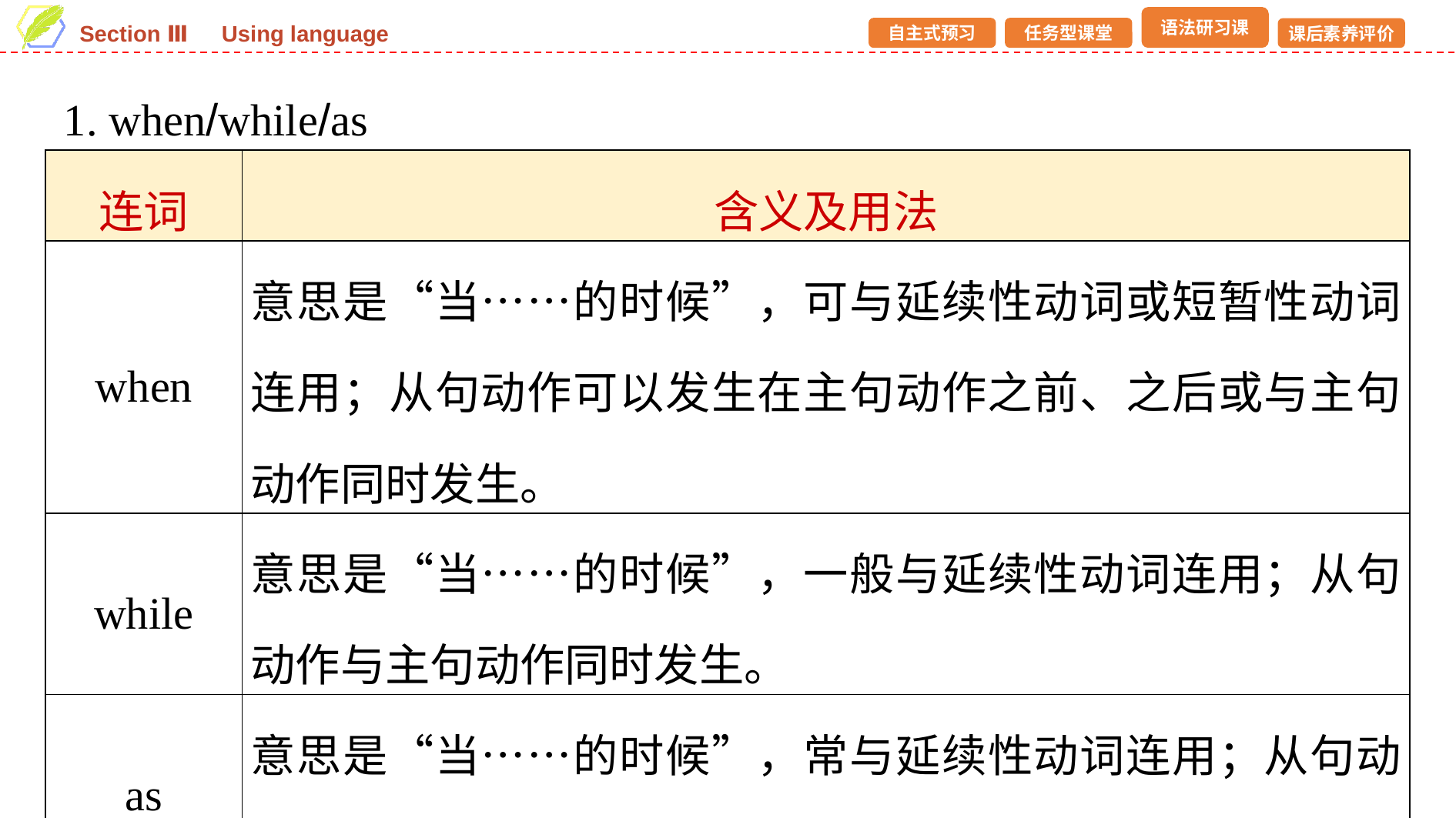

1. when/while/as
| 连词 | 含义及用法 |
| --- | --- |
| when | 意思是“当……的时候”，可与延续性动词或短暂性动词连用；从句动作可以发生在主句动作之前、之后或与主句动作同时发生。 |
| while | 意思是“当……的时候”，一般与延续性动词连用；从句动作与主句动作同时发生。 |
| as | 意思是“当……的时候”，常与延续性动词连用；从句动作与主句动作同时或几乎同时发生。 |